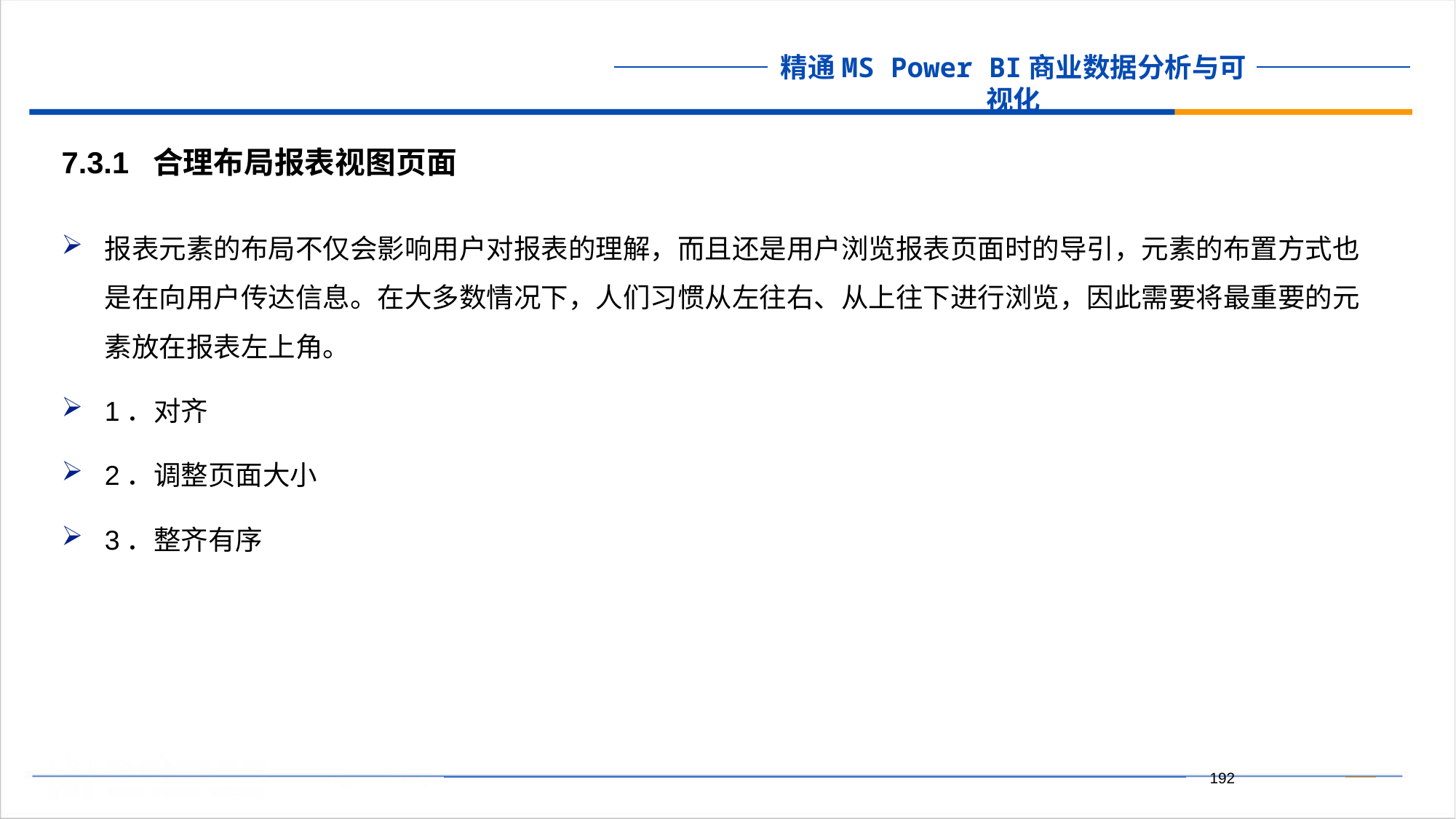

7.3.1  合理布局报表视图页面
报表元素的布局不仅会影响用户对报表的理解，而且还是用户浏览报表页面时的导引，元素的布置方式也是在向用户传达信息。在大多数情况下，人们习惯从左往右、从上往下进行浏览，因此需要将最重要的元素放在报表左上角。
1．对齐
2．调整页面大小
3．整齐有序